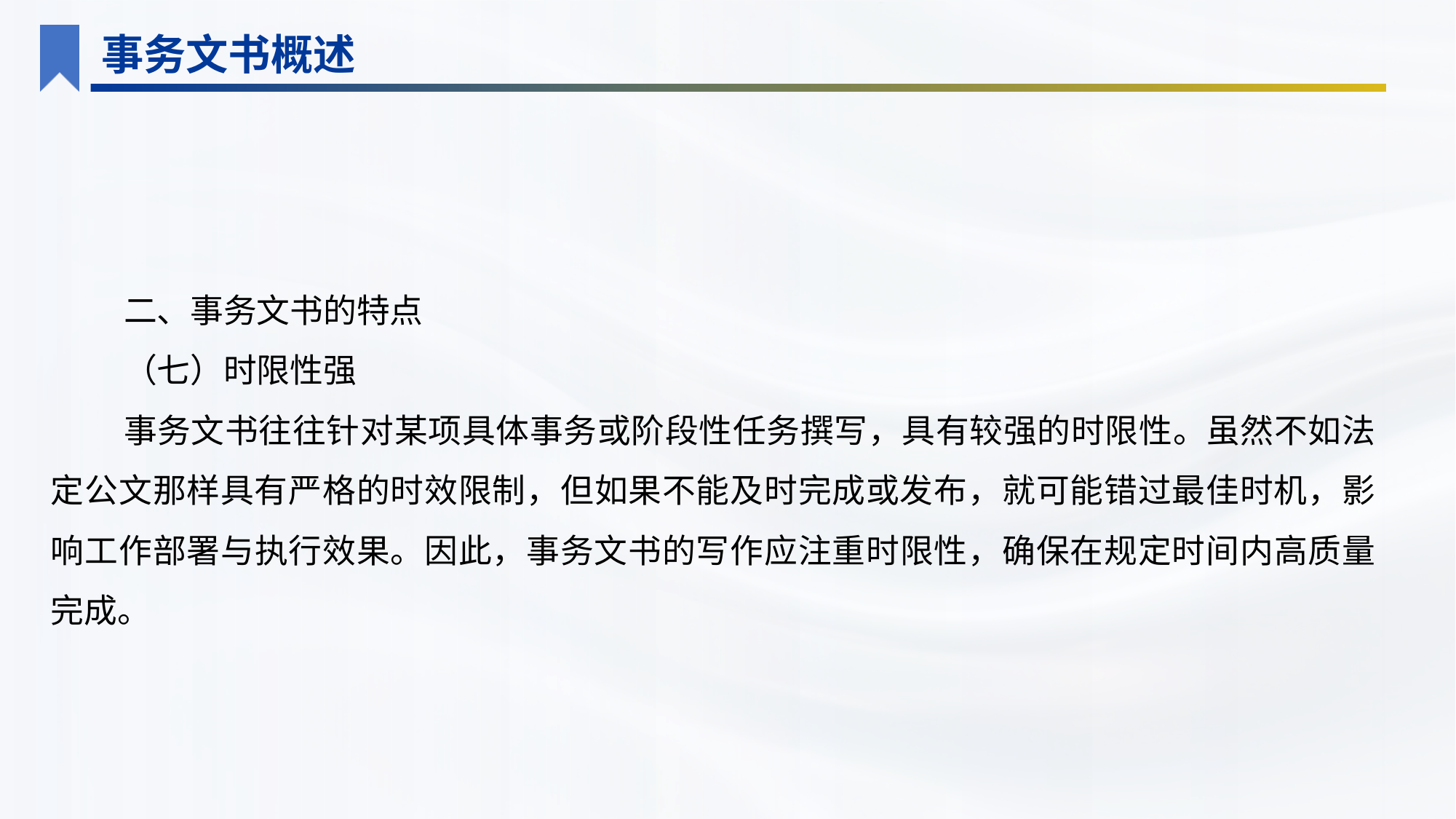

事务文书概述
二、事务文书的特点
（七）时限性强
事务文书往往针对某项具体事务或阶段性任务撰写，具有较强的时限性。虽然不如法定公文那样具有严格的时效限制，但如果不能及时完成或发布，就可能错过最佳时机，影响工作部署与执行效果。因此，事务文书的写作应注重时限性，确保在规定时间内高质量完成。